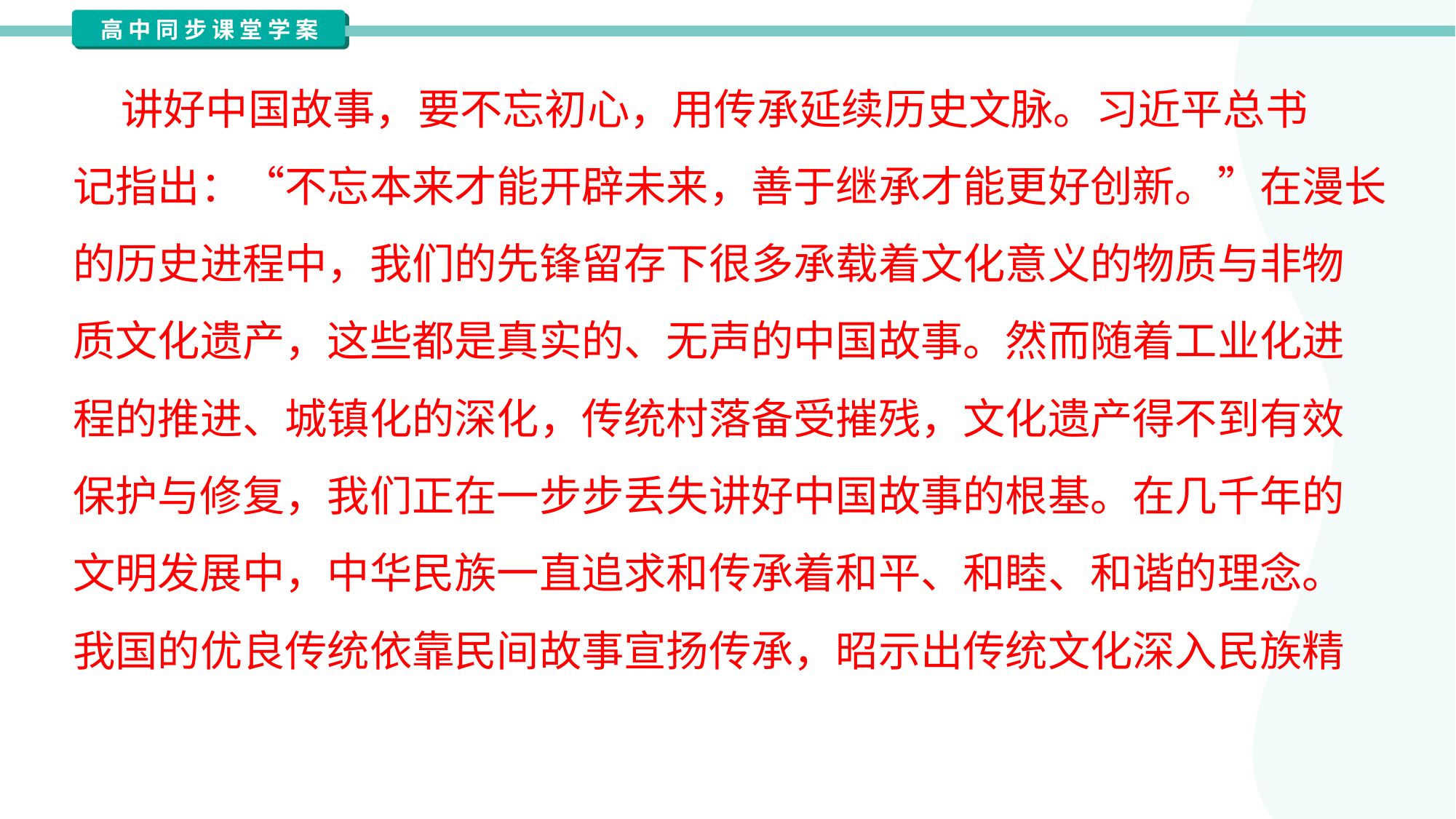

讲好中国故事，要不忘初心，用传承延续历史文脉。习近平总书
记指出：“不忘本来才能开辟未来，善于继承才能更好创新。”在漫长
的历史进程中，我们的先锋留存下很多承载着文化意义的物质与非物
质文化遗产，这些都是真实的、无声的中国故事。然而随着工业化进
程的推进、城镇化的深化，传统村落备受摧残，文化遗产得不到有效
保护与修复，我们正在一步步丢失讲好中国故事的根基。在几千年的
文明发展中，中华民族一直追求和传承着和平、和睦、和谐的理念。
我国的优良传统依靠民间故事宣扬传承，昭示出传统文化深入民族精